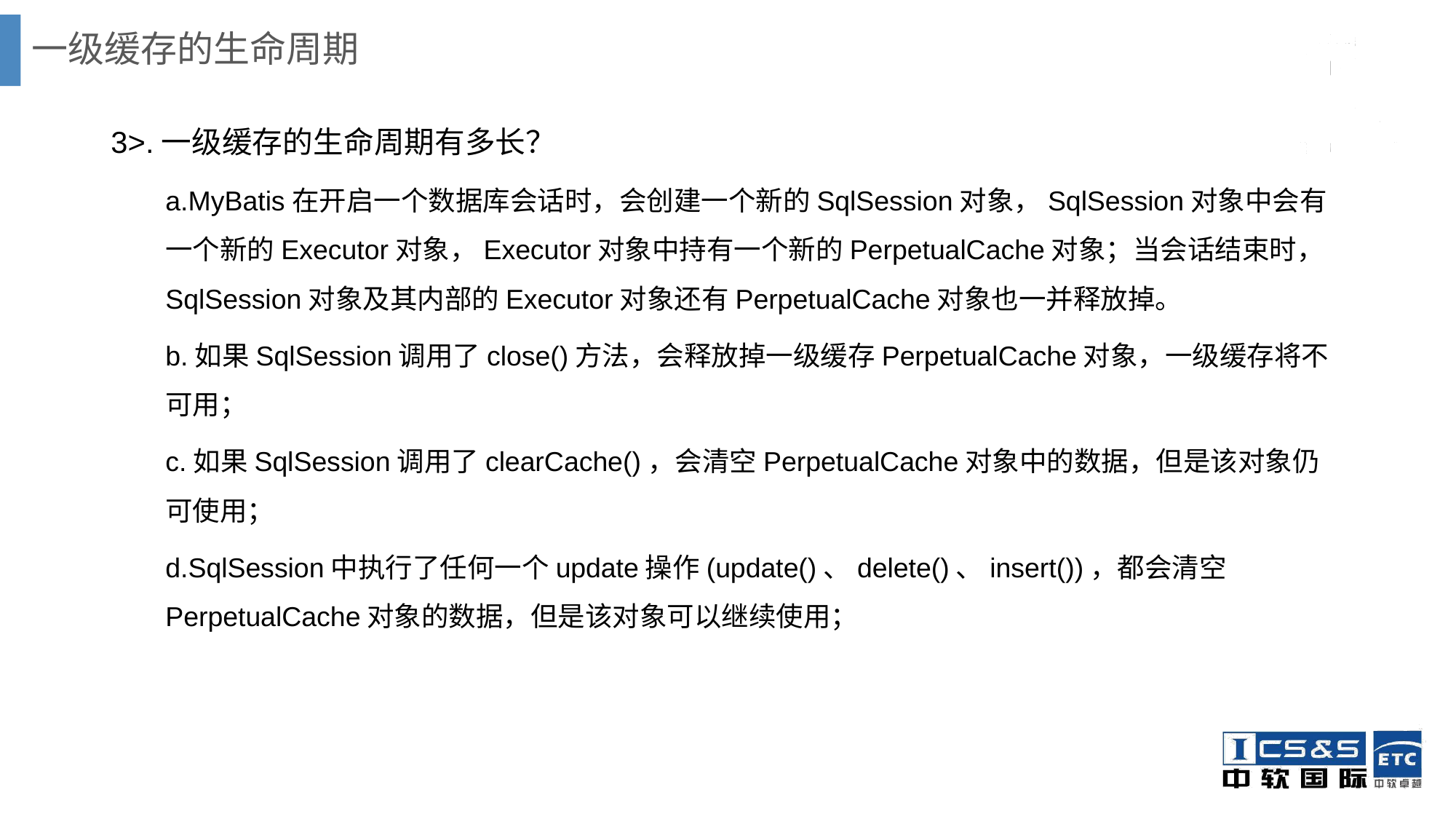

# 一级缓存的生命周期
3>.一级缓存的生命周期有多长？
a.MyBatis在开启一个数据库会话时，会创建一个新的SqlSession对象，SqlSession对象中会有一个新的Executor对象，Executor对象中持有一个新的PerpetualCache对象；当会话结束时，SqlSession对象及其内部的Executor对象还有PerpetualCache对象也一并释放掉。
b.如果SqlSession调用了close()方法，会释放掉一级缓存PerpetualCache对象，一级缓存将不可用；
c.如果SqlSession调用了clearCache()，会清空PerpetualCache对象中的数据，但是该对象仍可使用；
d.SqlSession中执行了任何一个update操作(update()、delete()、insert())，都会清空PerpetualCache对象的数据，但是该对象可以继续使用；